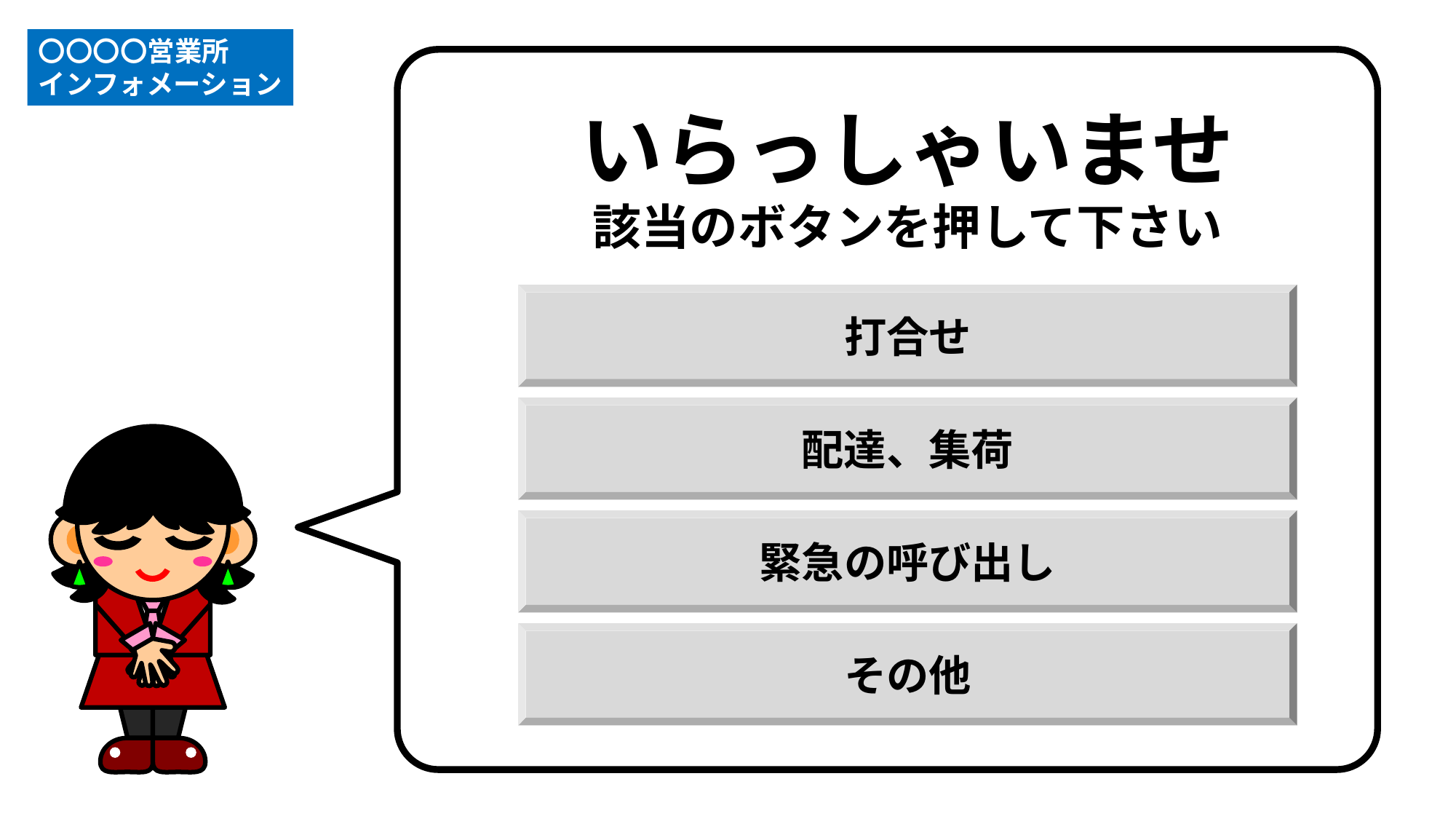

〇〇〇〇営業所
インフォメーション

いらっしゃいませ
該当のボタンを押して下さい
打合せ
配達、集荷

緊急の呼び出し
その他